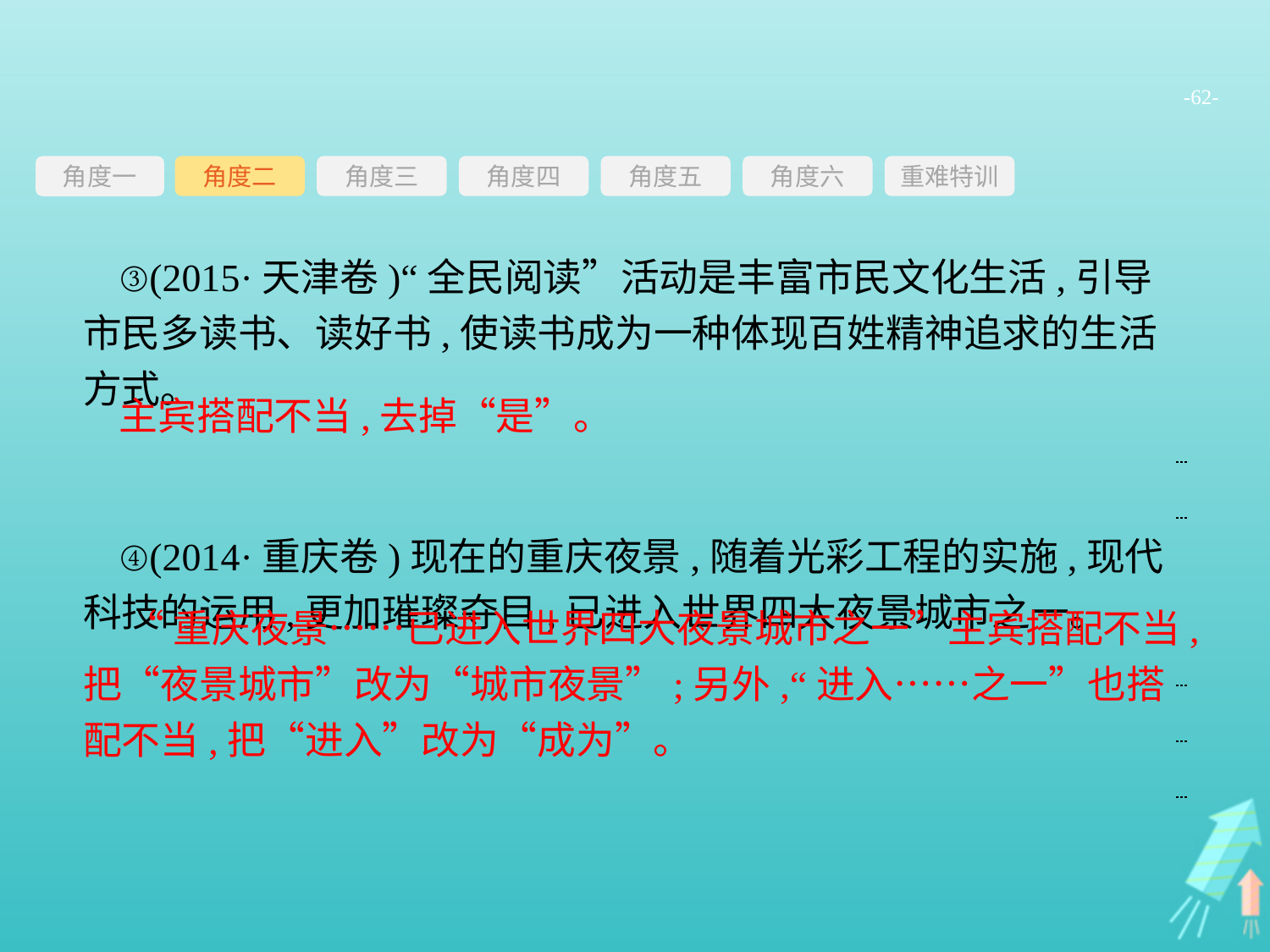

-62-
角度三
角度四
角度五
角度六
重难特训
角度二
角度一
③(2015·天津卷)“全民阅读”活动是丰富市民文化生活,引导市民多读书、读好书,使读书成为一种体现百姓精神追求的生活方式。

④(2014·重庆卷)现在的重庆夜景,随着光彩工程的实施,现代科技的运用,更加璀璨夺目,已进入世界四大夜景城市之一。

主宾搭配不当,去掉“是”。
“重庆夜景……已进入世界四大夜景城市之一”主宾搭配不当,把“夜景城市”改为“城市夜景”;另外,“进入……之一”也搭配不当,把“进入”改为“成为”。